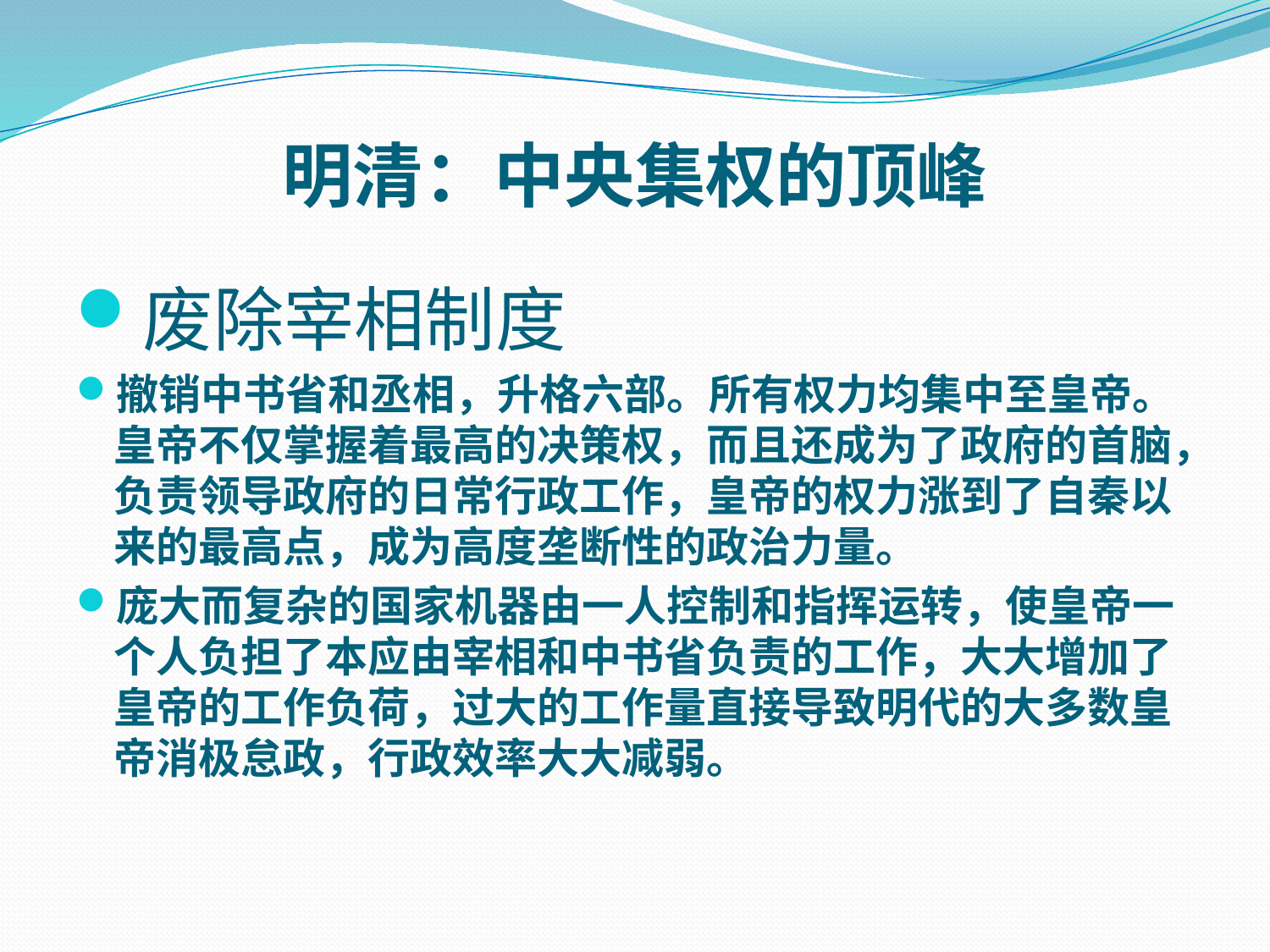

# 明清：中央集权的顶峰
废除宰相制度
撤销中书省和丞相，升格六部。所有权力均集中至皇帝。皇帝不仅掌握着最高的决策权，而且还成为了政府的首脑，负责领导政府的日常行政工作，皇帝的权力涨到了自秦以来的最高点，成为高度垄断性的政治力量。
庞大而复杂的国家机器由一人控制和指挥运转，使皇帝一个人负担了本应由宰相和中书省负责的工作，大大增加了皇帝的工作负荷，过大的工作量直接导致明代的大多数皇帝消极怠政，行政效率大大减弱。